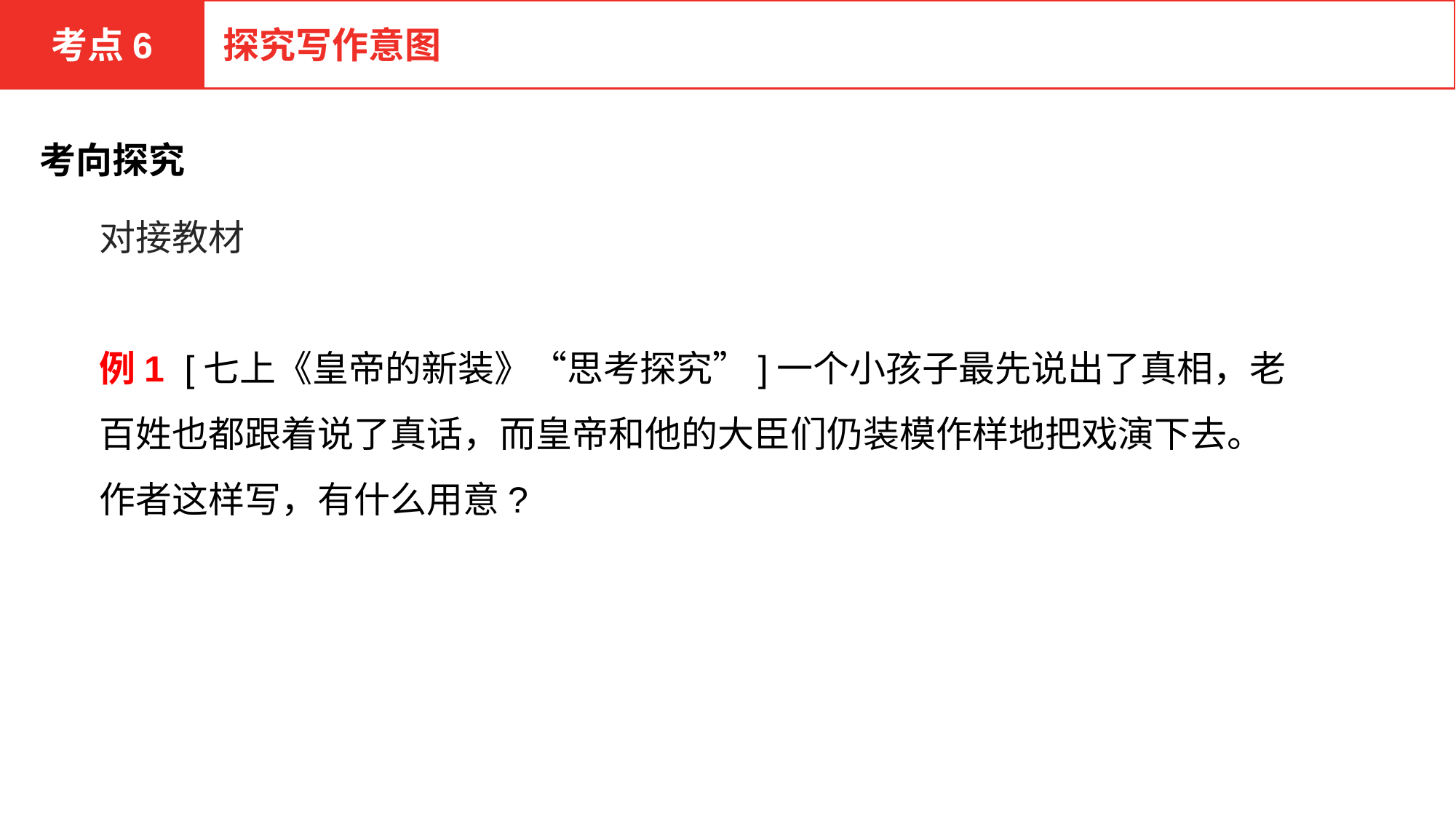

考点6
探究写作意图
考向探究
对接教材

例1  [七上《皇帝的新装》“思考探究”]一个小孩子最先说出了真相，老百姓也都跟着说了真话，而皇帝和他的大臣们仍装模作样地把戏演下去。作者这样写，有什么用意?